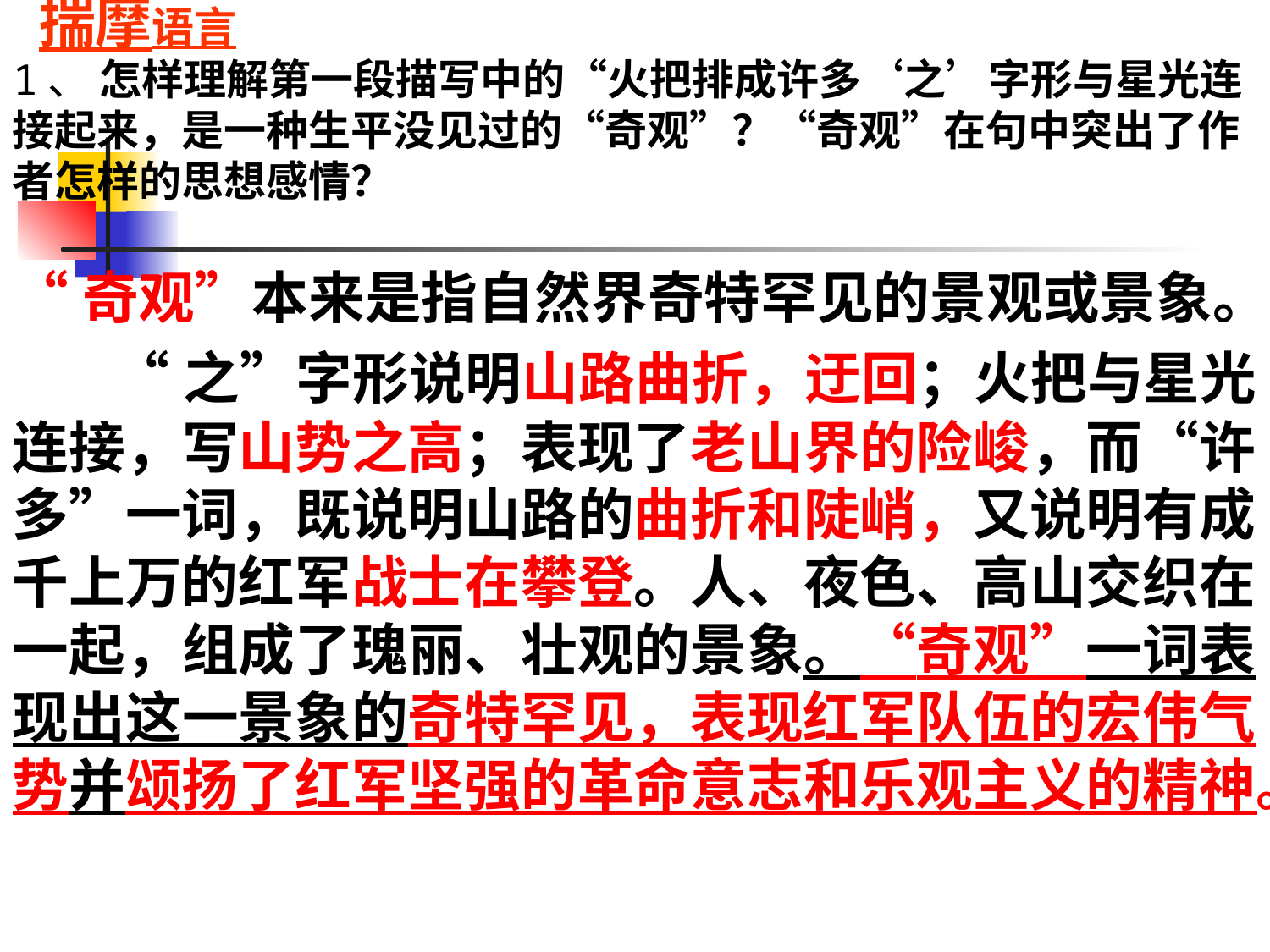

揣摩语言
1、 怎样理解第一段描写中的“火把排成许多‘之’字形与星光连接起来，是一种生平没见过的“奇观”？“奇观”在句中突出了作者怎样的思想感情？
“奇观”本来是指自然界奇特罕见的景观或景象。
       “之”字形说明山路曲折，迂回；火把与星光连接，写山势之高；表现了老山界的险峻，而“许多”一词，既说明山路的曲折和陡峭，又说明有成千上万的红军战士在攀登。人、夜色、高山交织在一起，组成了瑰丽、壮观的景象。“奇观”一词表现出这一景象的奇特罕见，表现红军队伍的宏伟气势并颂扬了红军坚强的革命意志和乐观主义的精神。